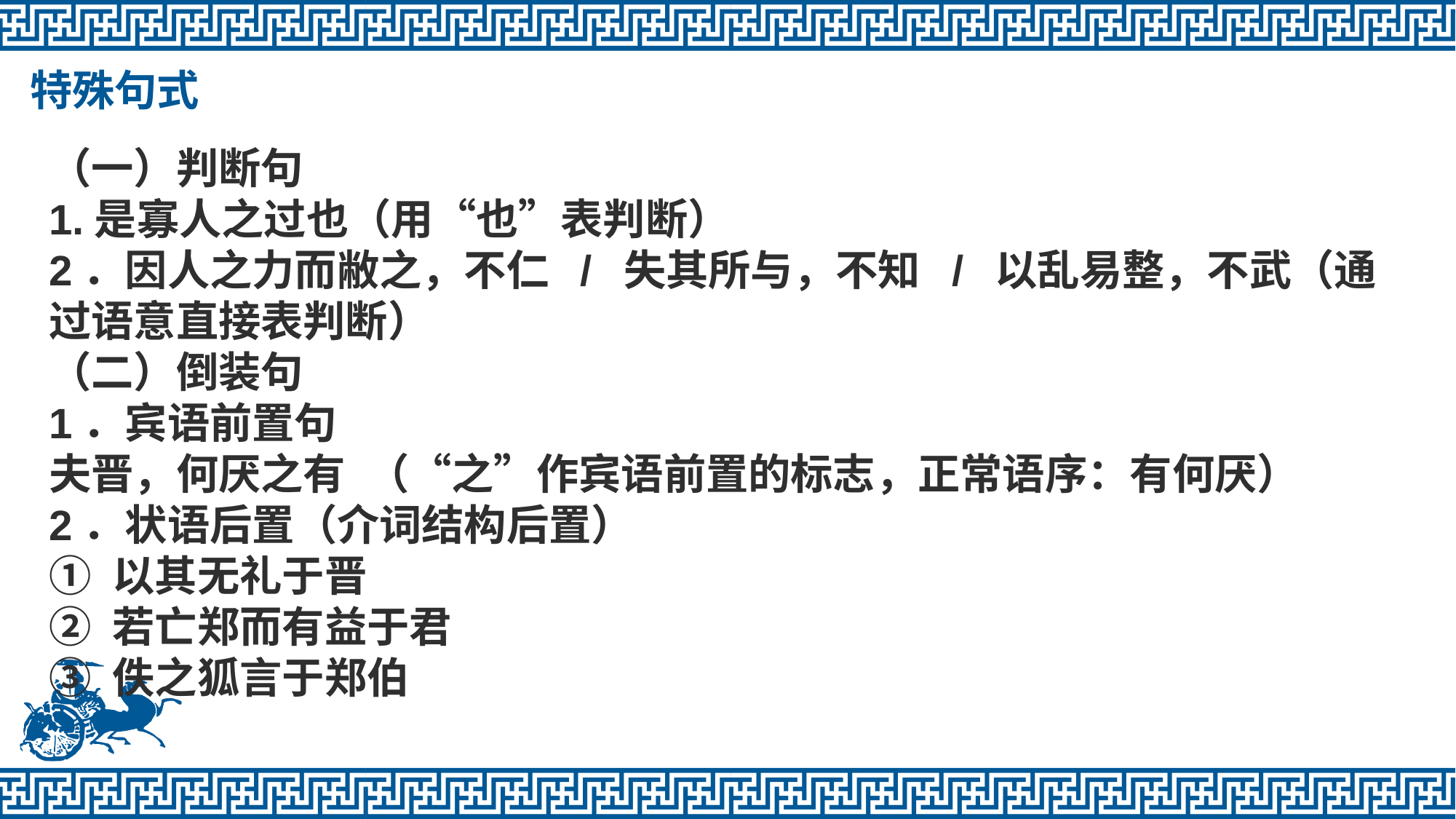

特殊句式
（一）判断句 
1.是寡人之过也（用“也”表判断） 
2．因人之力而敝之，不仁 / 失其所与，不知 / 以乱易整，不武（通过语意直接表判断）
（二）倒装句
1．宾语前置句 
夫晋，何厌之有 （“之”作宾语前置的标志，正常语序：有何厌）
2．状语后置（介词结构后置）
① 以其无礼于晋
② 若亡郑而有益于君
③ 佚之狐言于郑伯